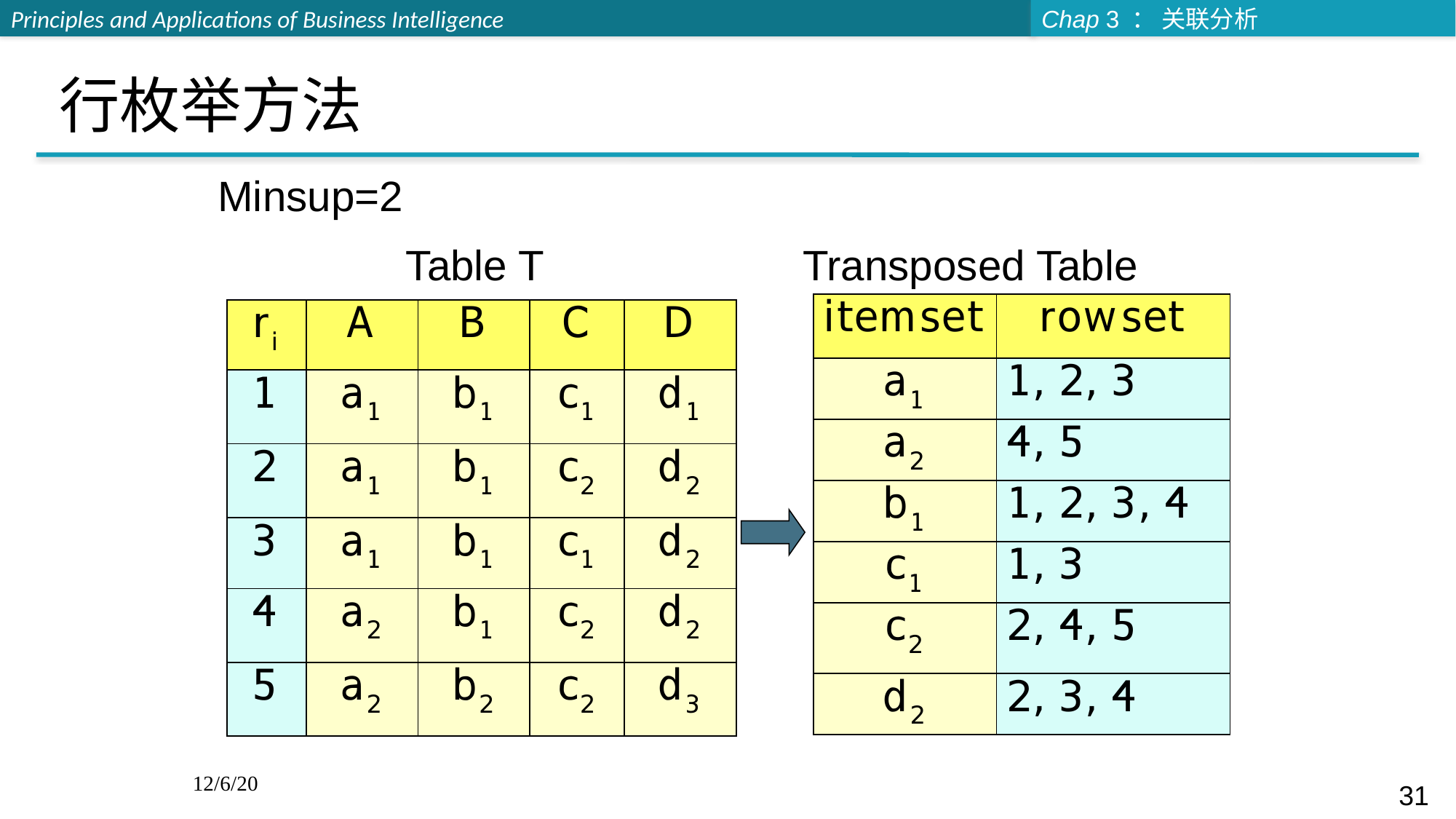

# 行枚举方法
Minsup=2
        Table T                      Transposed Table
| itemset | rowset |
| --- | --- |
| a1 | 1, 2, 3 |
| a2 | 4, 5 |
| b1 | 1, 2, 3, 4 |
| c1 | 1, 3 |
| c2 | 2, 4, 5 |
| d2 | 2, 3, 4 |
| ri | A | B | C | D |
| --- | --- | --- | --- | --- |
| 1 | a1 | b1 | c1 | d1 |
| 2 | a1 | b1 | c2 | d2 |
| 3 | a1 | b1 | c1 | d2 |
| 4 | a2 | b1 | c2 | d2 |
| 5 | a2 | b2 | c2 | d3 |

12/6/20